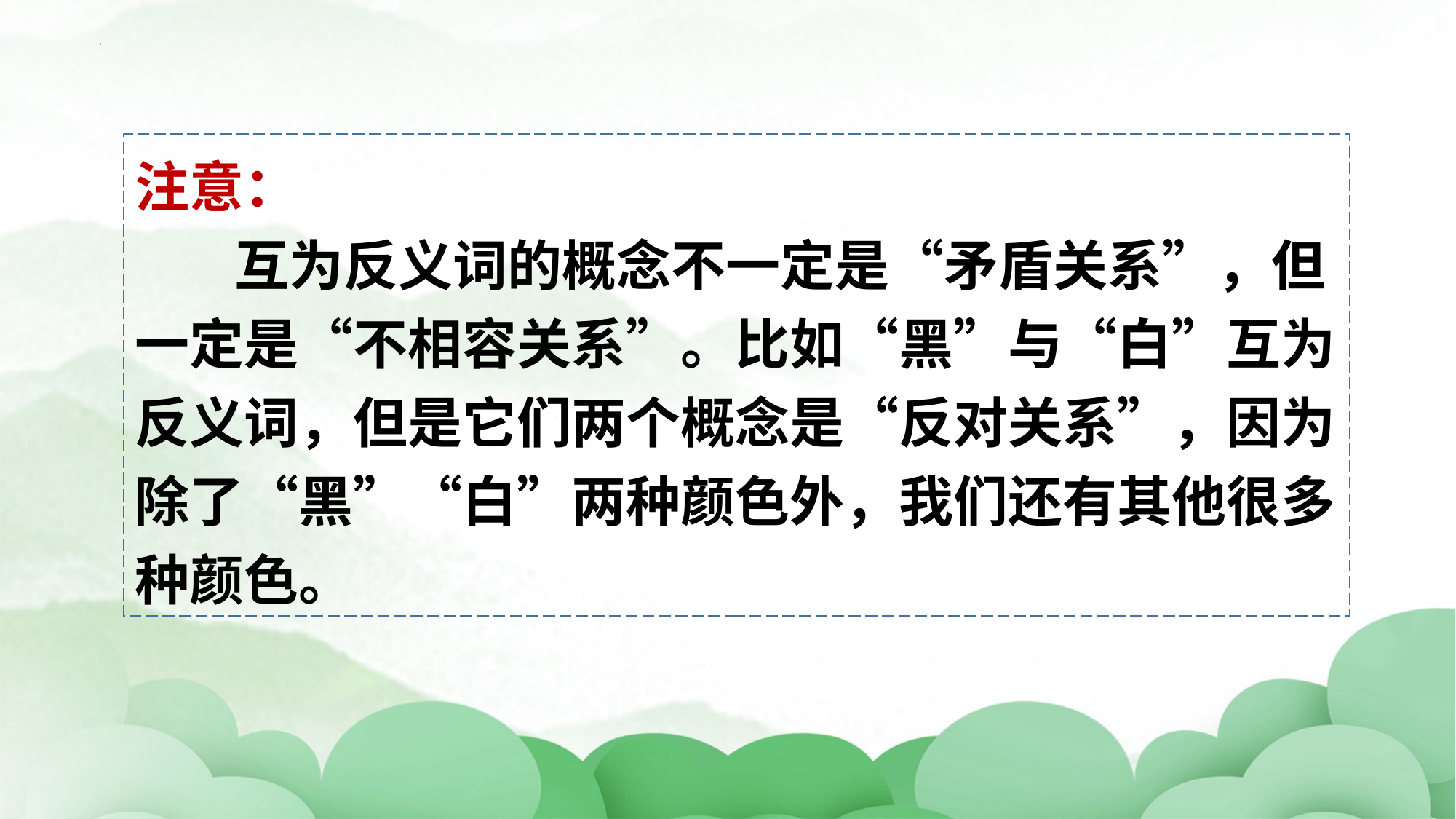

注意：
       互为反义词的概念不一定是“矛盾关系”，但一定是“不相容关系”。比如“黑”与“白”互为反义词，但是它们两个概念是“反对关系”，因为除了“黑”“白”两种颜色外，我们还有其他很多种颜色。